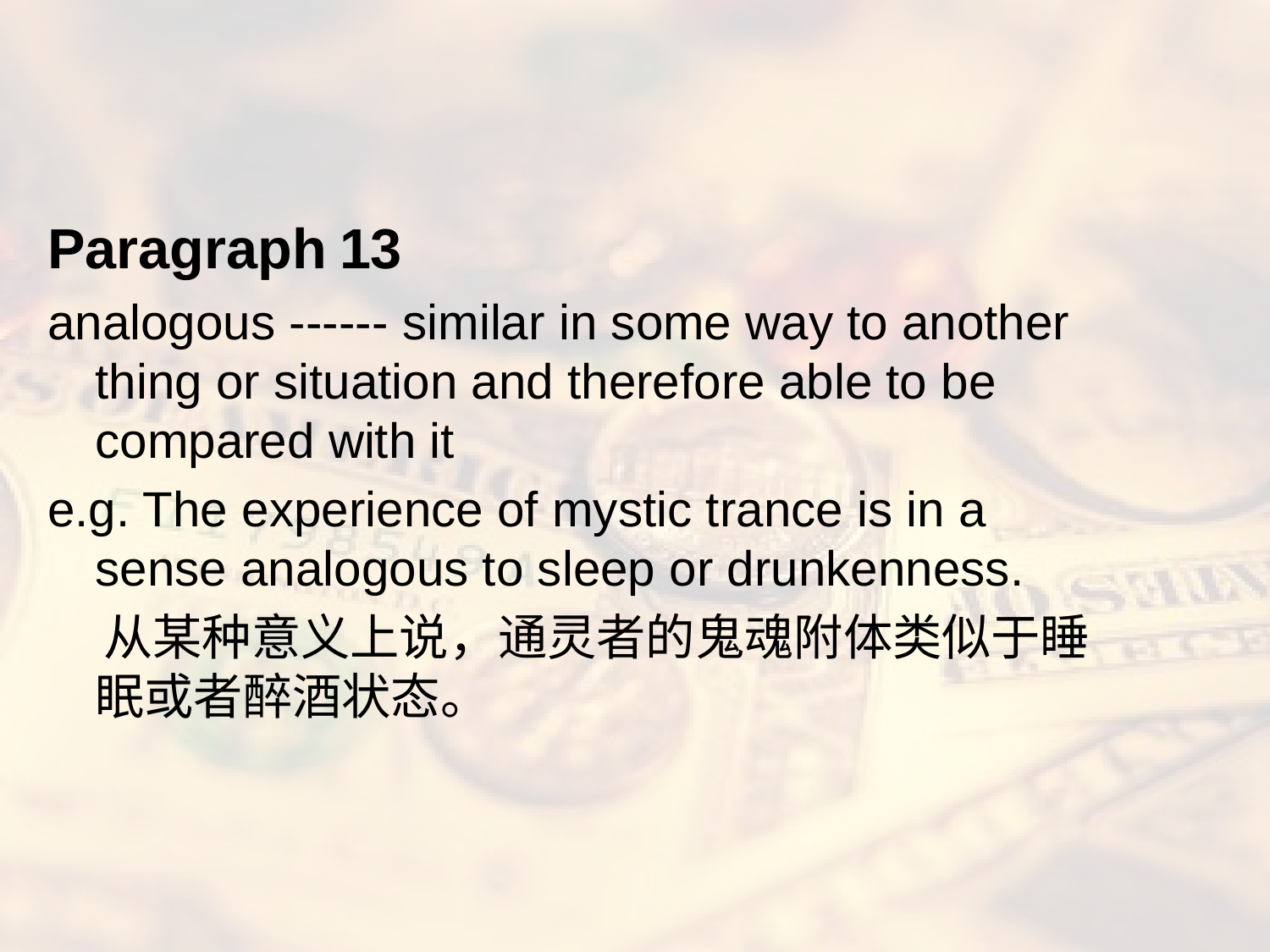

#
Paragraph 13
analogous ------ similar in some way to another thing or situation and therefore able to be compared with it
e.g. The experience of mystic trance is in a sense analogous to sleep or drunkenness.
    从某种意义上说，通灵者的鬼魂附体类似于睡眠或者醉酒状态。